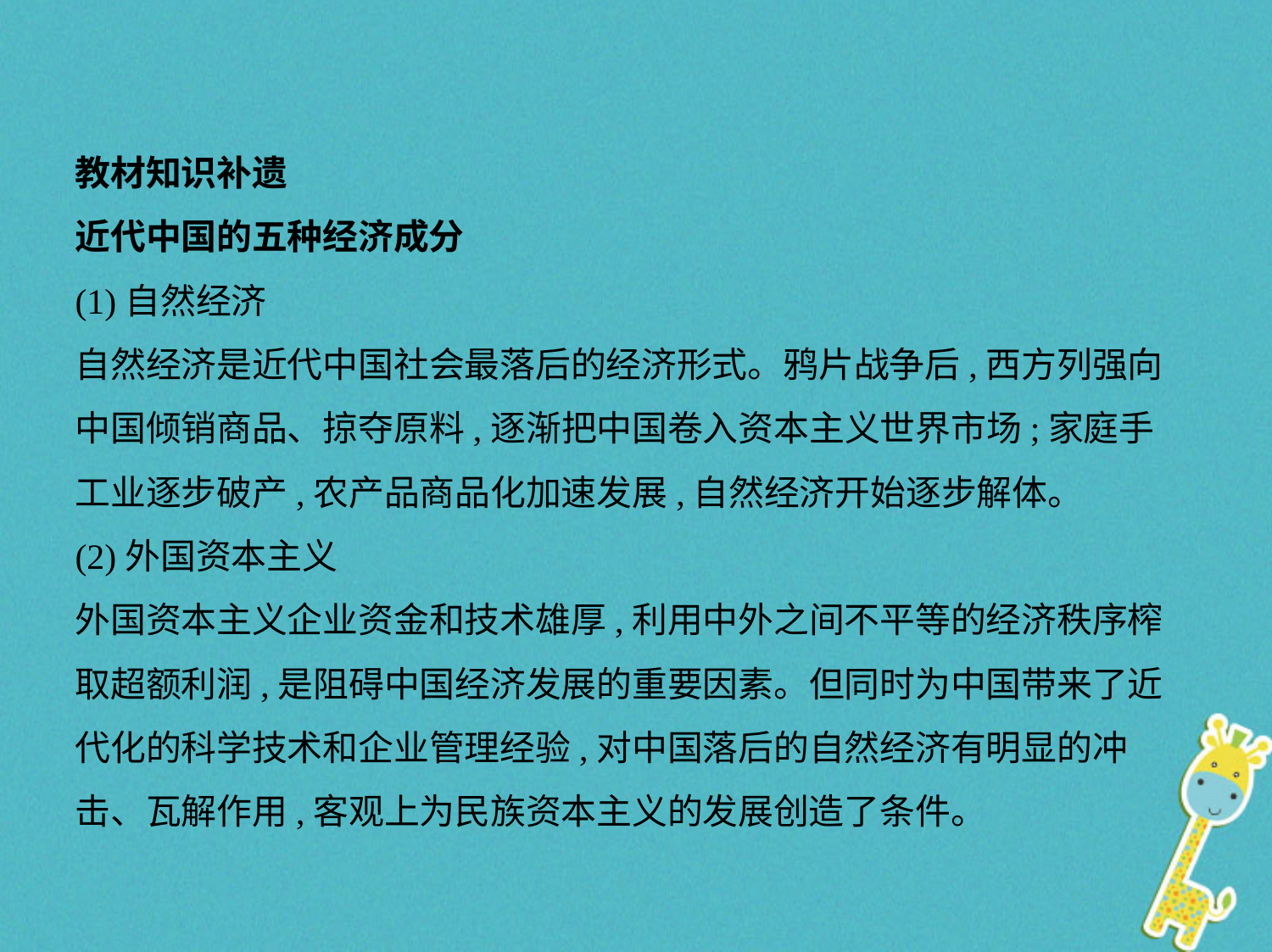

教材知识补遗
近代中国的五种经济成分
(1)自然经济
自然经济是近代中国社会最落后的经济形式。鸦片战争后,西方列强向
中国倾销商品、掠夺原料,逐渐把中国卷入资本主义世界市场;家庭手
工业逐步破产,农产品商品化加速发展,自然经济开始逐步解体。
(2)外国资本主义
外国资本主义企业资金和技术雄厚,利用中外之间不平等的经济秩序榨
取超额利润,是阻碍中国经济发展的重要因素。但同时为中国带来了近
代化的科学技术和企业管理经验,对中国落后的自然经济有明显的冲
击、瓦解作用,客观上为民族资本主义的发展创造了条件。